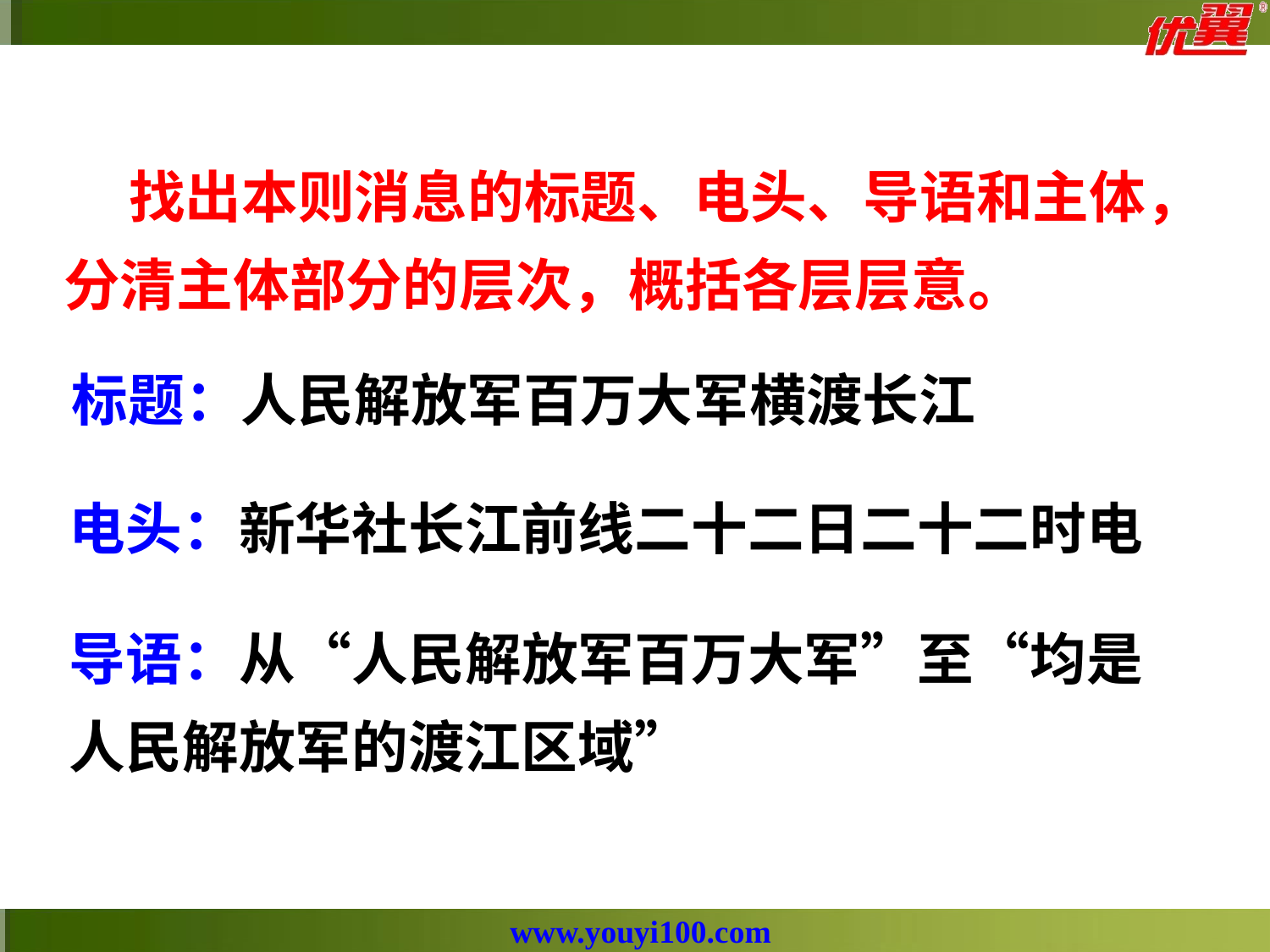

找出本则消息的标题、电头、导语和主体，分清主体部分的层次，概括各层层意。
标题：人民解放军百万大军横渡长江
电头：新华社长江前线二十二日二十二时电
导语：从“人民解放军百万大军”至“均是人民解放军的渡江区域”